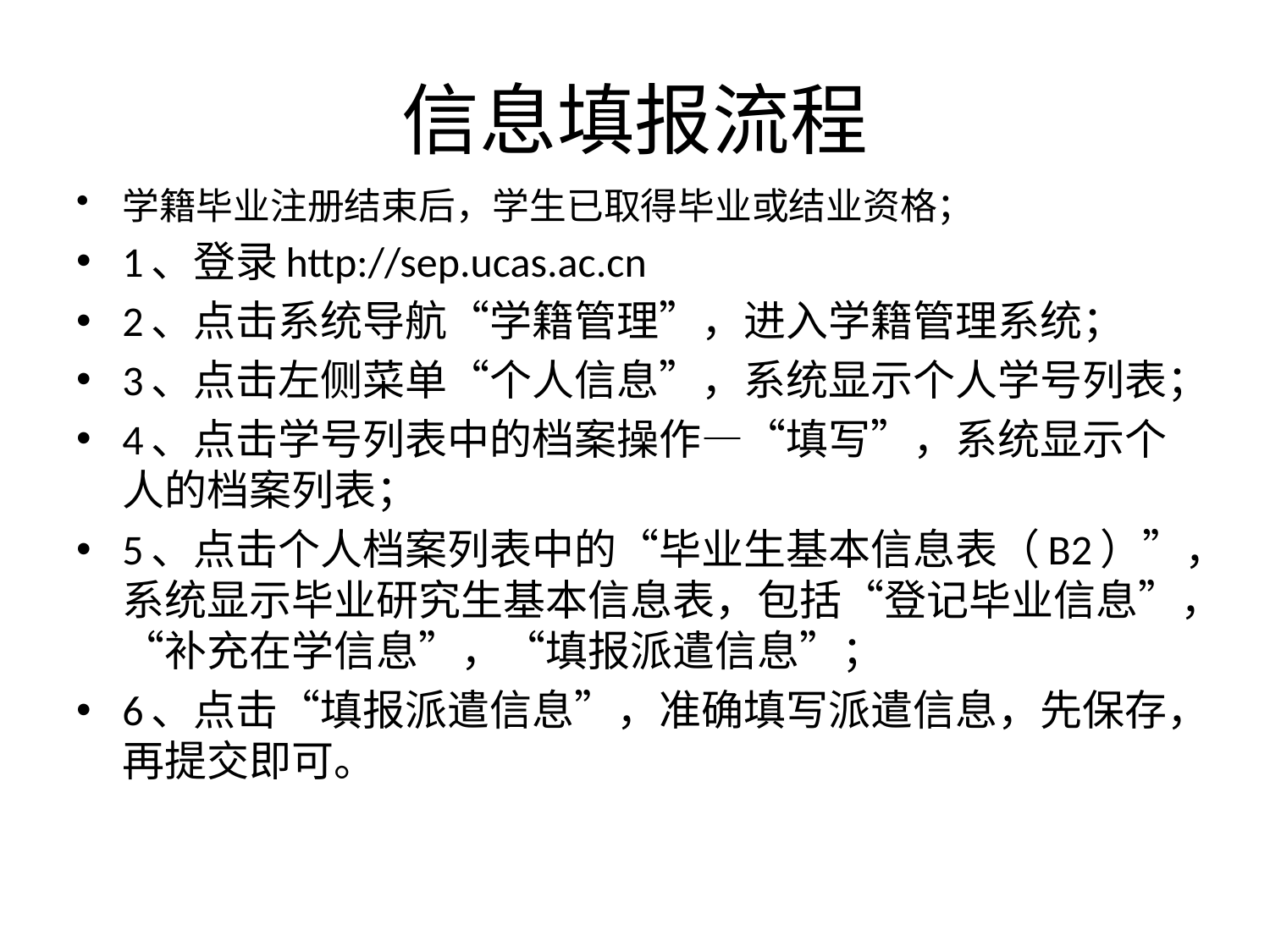

# 信息填报流程
学籍毕业注册结束后，学生已取得毕业或结业资格；
1、登录http://sep.ucas.ac.cn
2、点击系统导航“学籍管理”，进入学籍管理系统；
3、点击左侧菜单“个人信息”，系统显示个人学号列表；
4、点击学号列表中的档案操作—“填写”，系统显示个人的档案列表；
5、点击个人档案列表中的“毕业生基本信息表（B2）”，系统显示毕业研究生基本信息表，包括“登记毕业信息”，“补充在学信息”，“填报派遣信息”；
6、点击“填报派遣信息”，准确填写派遣信息，先保存，再提交即可。